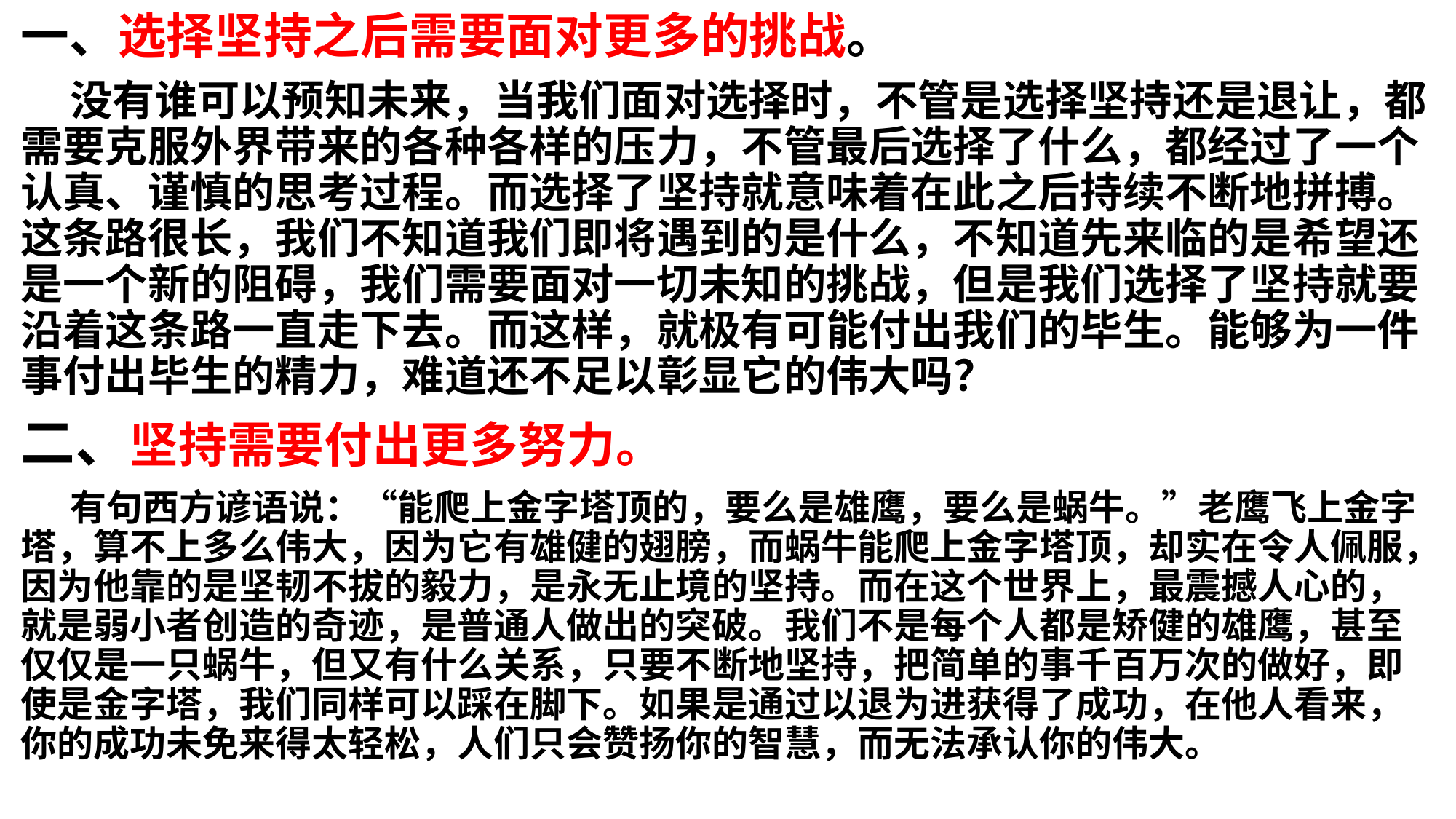

一、选择坚持之后需要面对更多的挑战。
     没有谁可以预知未来，当我们面对选择时，不管是选择坚持还是退让，都需要克服外界带来的各种各样的压力，不管最后选择了什么，都经过了一个认真、谨慎的思考过程。而选择了坚持就意味着在此之后持续不断地拼搏。这条路很长，我们不知道我们即将遇到的是什么，不知道先来临的是希望还是一个新的阻碍，我们需要面对一切未知的挑战，但是我们选择了坚持就要沿着这条路一直走下去。而这样，就极有可能付出我们的毕生。能够为一件事付出毕生的精力，难道还不足以彰显它的伟大吗？
二、坚持需要付出更多努力。
     有句西方谚语说：“能爬上金字塔顶的，要么是雄鹰，要么是蜗牛。”老鹰飞上金字塔，算不上多么伟大，因为它有雄健的翅膀，而蜗牛能爬上金字塔顶，却实在令人佩服，因为他靠的是坚韧不拔的毅力，是永无止境的坚持。而在这个世界上，最震撼人心的，就是弱小者创造的奇迹，是普通人做出的突破。我们不是每个人都是矫健的雄鹰，甚至仅仅是一只蜗牛，但又有什么关系，只要不断地坚持，把简单的事千百万次的做好，即使是金字塔，我们同样可以踩在脚下。如果是通过以退为进获得了成功，在他人看来，你的成功未免来得太轻松，人们只会赞扬你的智慧，而无法承认你的伟大。